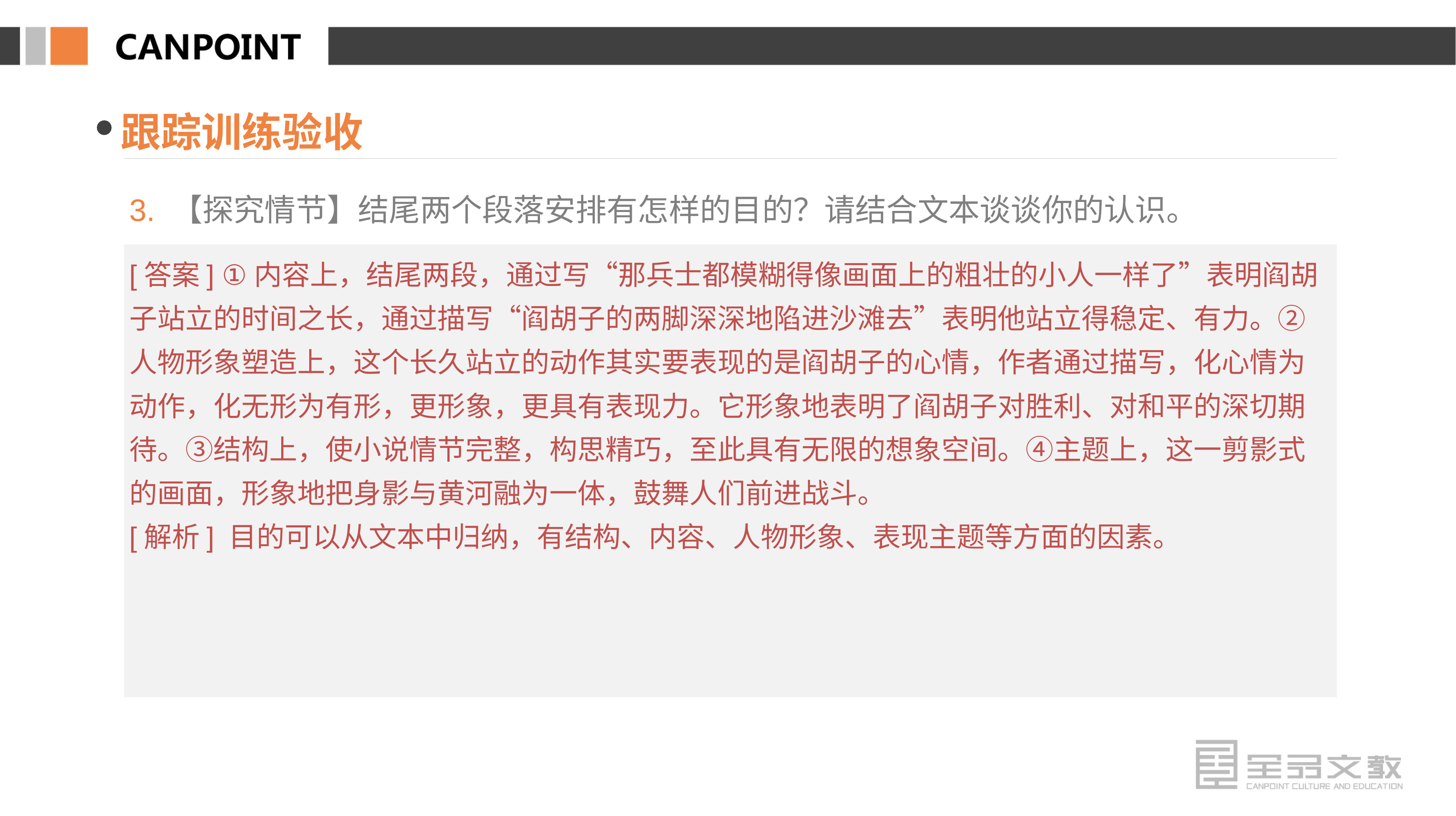

跟踪训练验收

3. 【探究情节】结尾两个段落安排有怎样的目的？请结合文本谈谈你的认识。

[答案] ①内容上，结尾两段，通过写“那兵士都模糊得像画面上的粗壮的小人一样了”表明阎胡子站立的时间之长，通过描写“阎胡子的两脚深深地陷进沙滩去”表明他站立得稳定、有力。②人物形象塑造上，这个长久站立的动作其实要表现的是阎胡子的心情，作者通过描写，化心情为动作，化无形为有形，更形象，更具有表现力。它形象地表明了阎胡子对胜利、对和平的深切期待。③结构上，使小说情节完整，构思精巧，至此具有无限的想象空间。④主题上，这一剪影式的画面，形象地把身影与黄河融为一体，鼓舞人们前进战斗。
[解析] 目的可以从文本中归纳，有结构、内容、人物形象、表现主题等方面的因素。